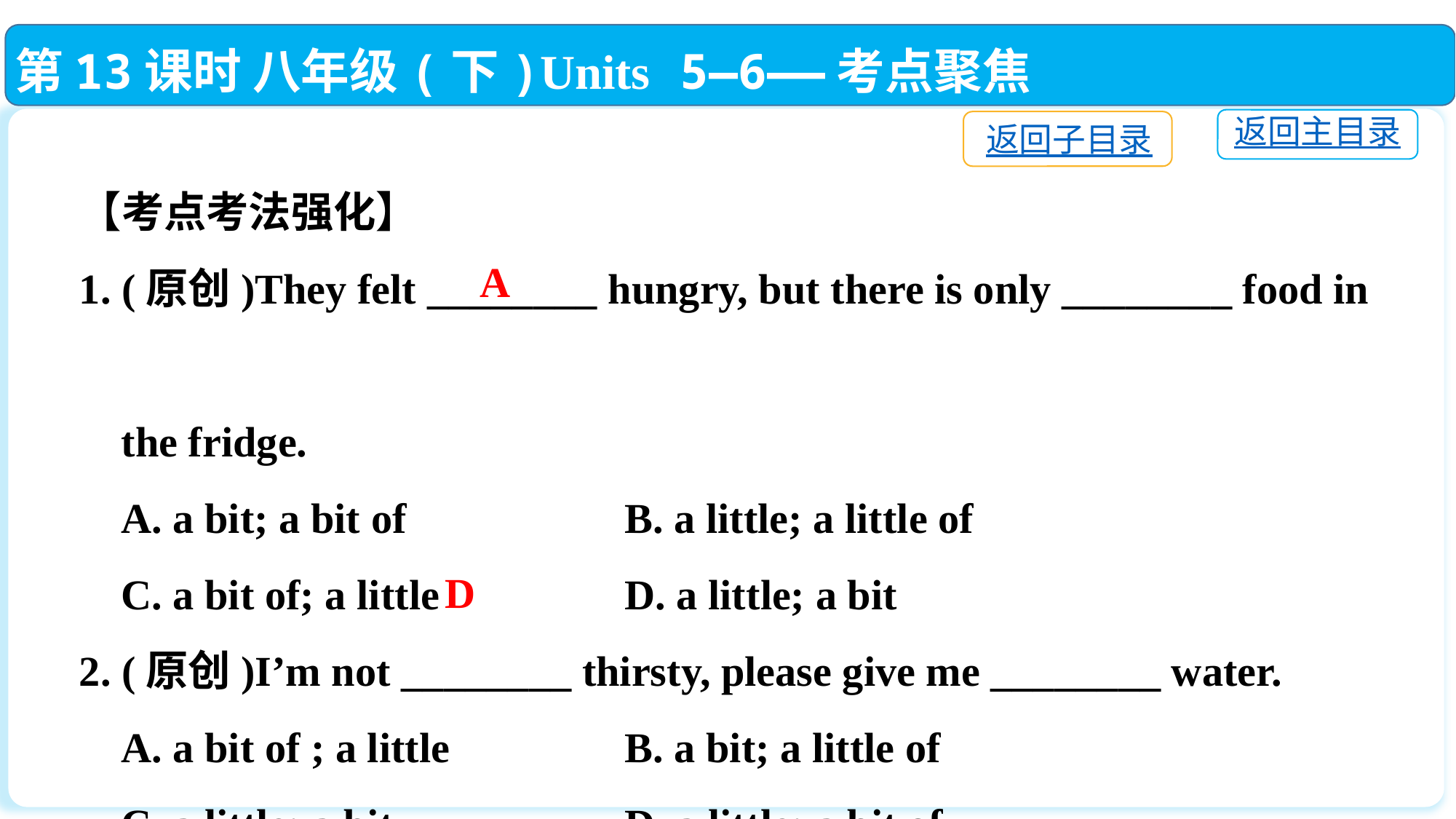

第13课时 八年级(下)Units 5—6——考点聚焦

返回主目录

返回子目录
【考点考法强化】
1. (原创)They felt ________ hungry, but there is only ________ food in
    the fridge.
    A. a bit; a bit of		B. a little; a little of
    C. a bit of; a little		D. a little; a bit
2. (原创)I’m not ________ thirsty, please give me ________ water.
    A. a bit of ; a little		B. a bit; a little of
    C. a little; a bit			D. a little; a bit of
A
D